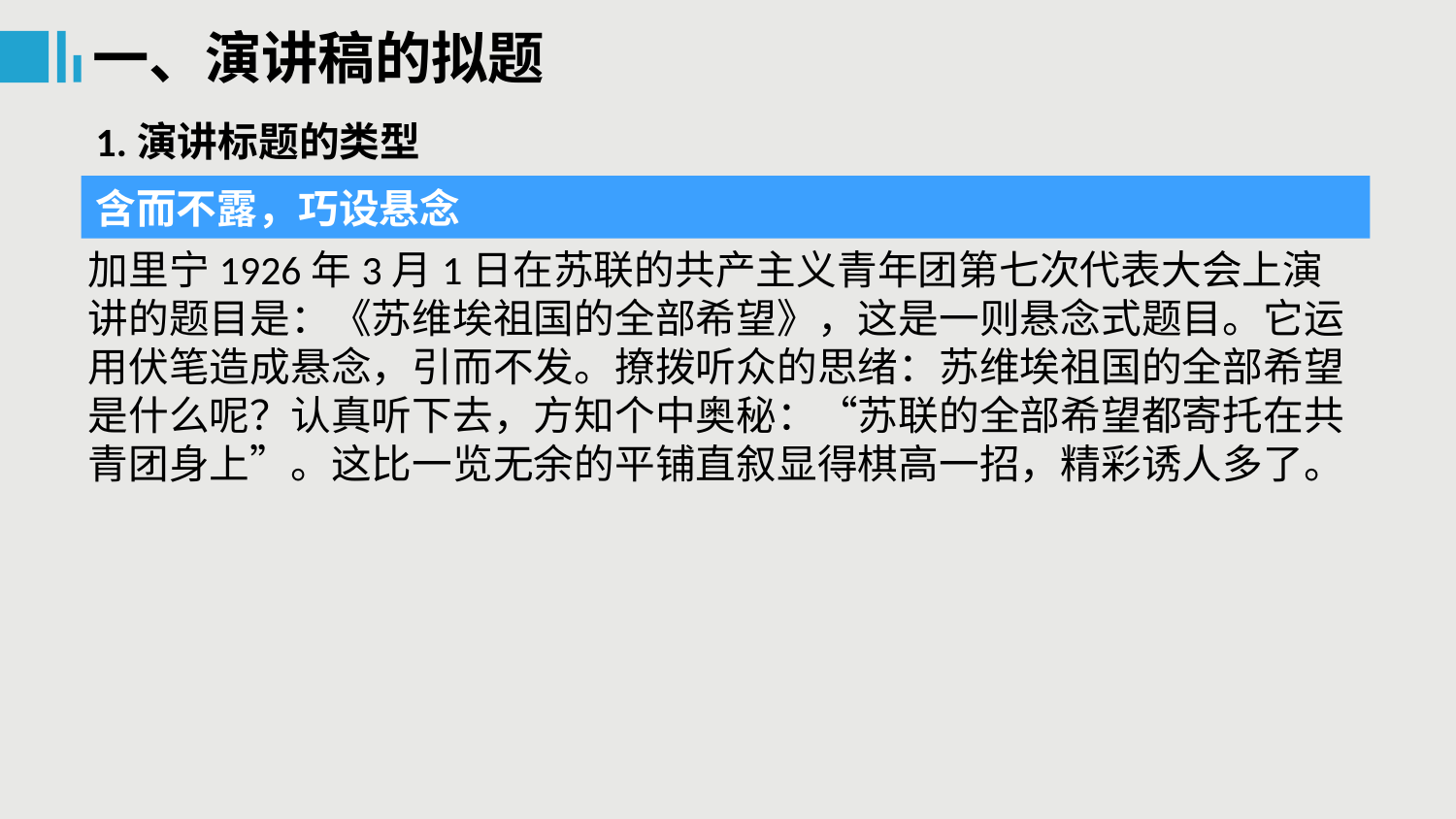

一、演讲稿的拟题

1.演讲标题的类型
含而不露，巧设悬念
加里宁1926年3月1日在苏联的共产主义青年团第七次代表大会上演讲的题目是：《苏维埃祖国的全部希望》，这是一则悬念式题目。它运用伏笔造成悬念，引而不发。撩拨听众的思绪：苏维埃祖国的全部希望是什么呢？认真听下去，方知个中奥秘：“苏联的全部希望都寄托在共青团身上”。这比一览无余的平铺直叙显得棋高一招，精彩诱人多了。